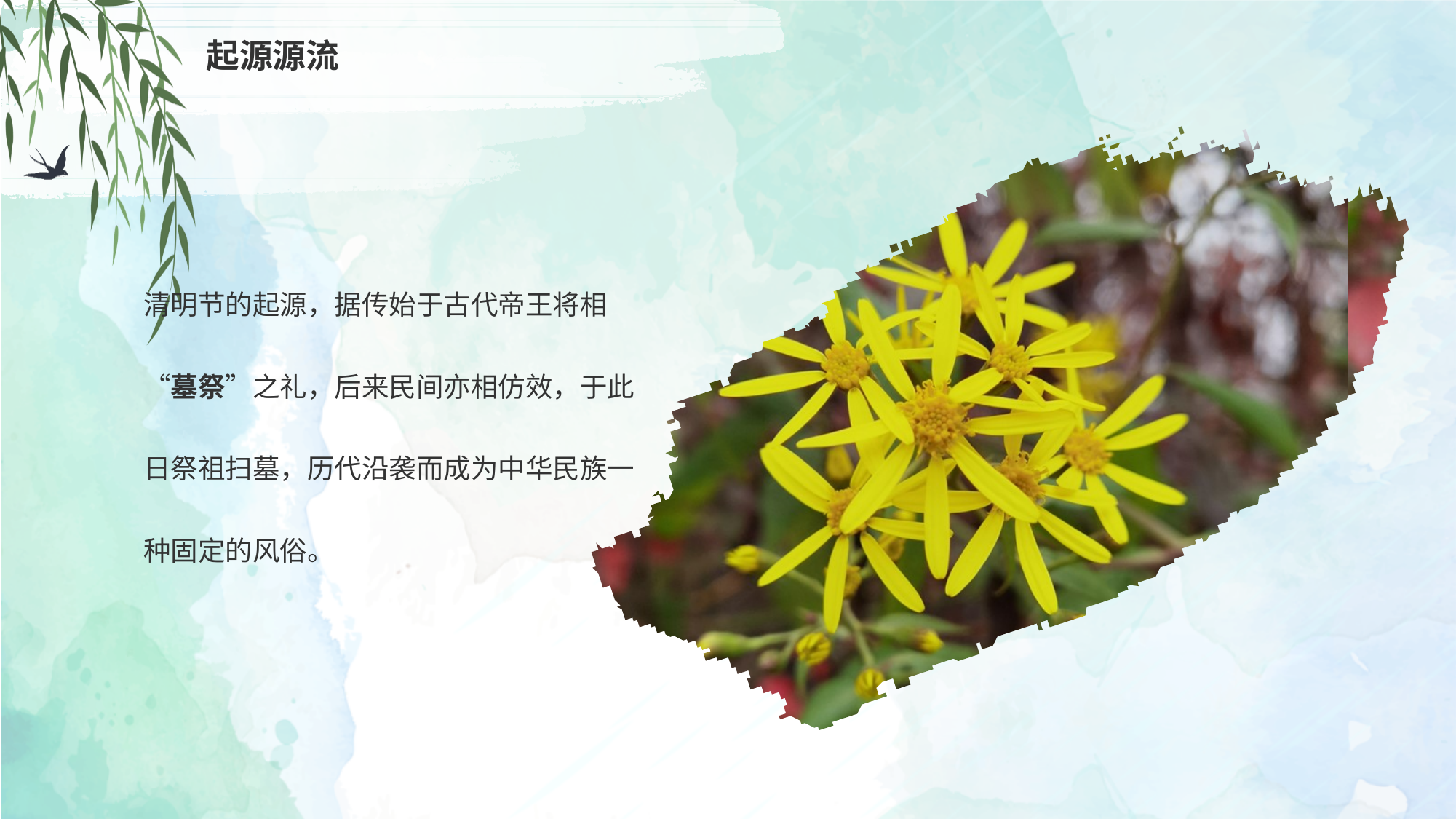

起源源流

清明节的起源，据传始于古代帝王将相“墓祭”之礼，后来民间亦相仿效，于此日祭祖扫墓，历代沿袭而成为中华民族一种固定的风俗。